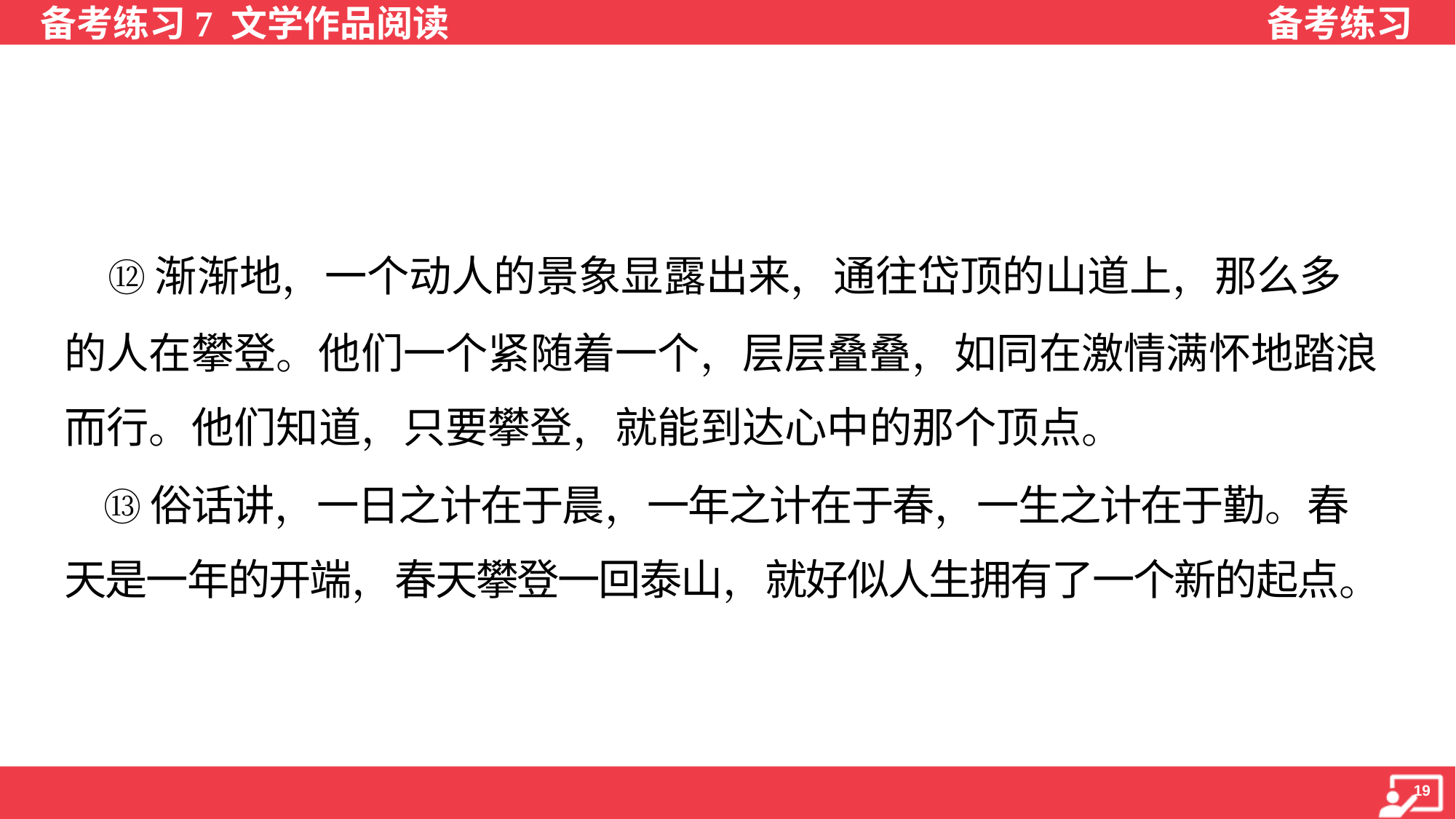

⑫渐渐地，一个动人的景象显露出来，通往岱顶的山道上，那么多
的人在攀登。他们一个紧随着一个，层层叠叠，如同在激情满怀地踏浪
而行。他们知道，只要攀登，就能到达心中的那个顶点。
    ⑬俗话讲，一日之计在于晨，一年之计在于春，一生之计在于勤。春
天是一年的开端，春天攀登一回泰山，就好似人生拥有了一个新的起点。